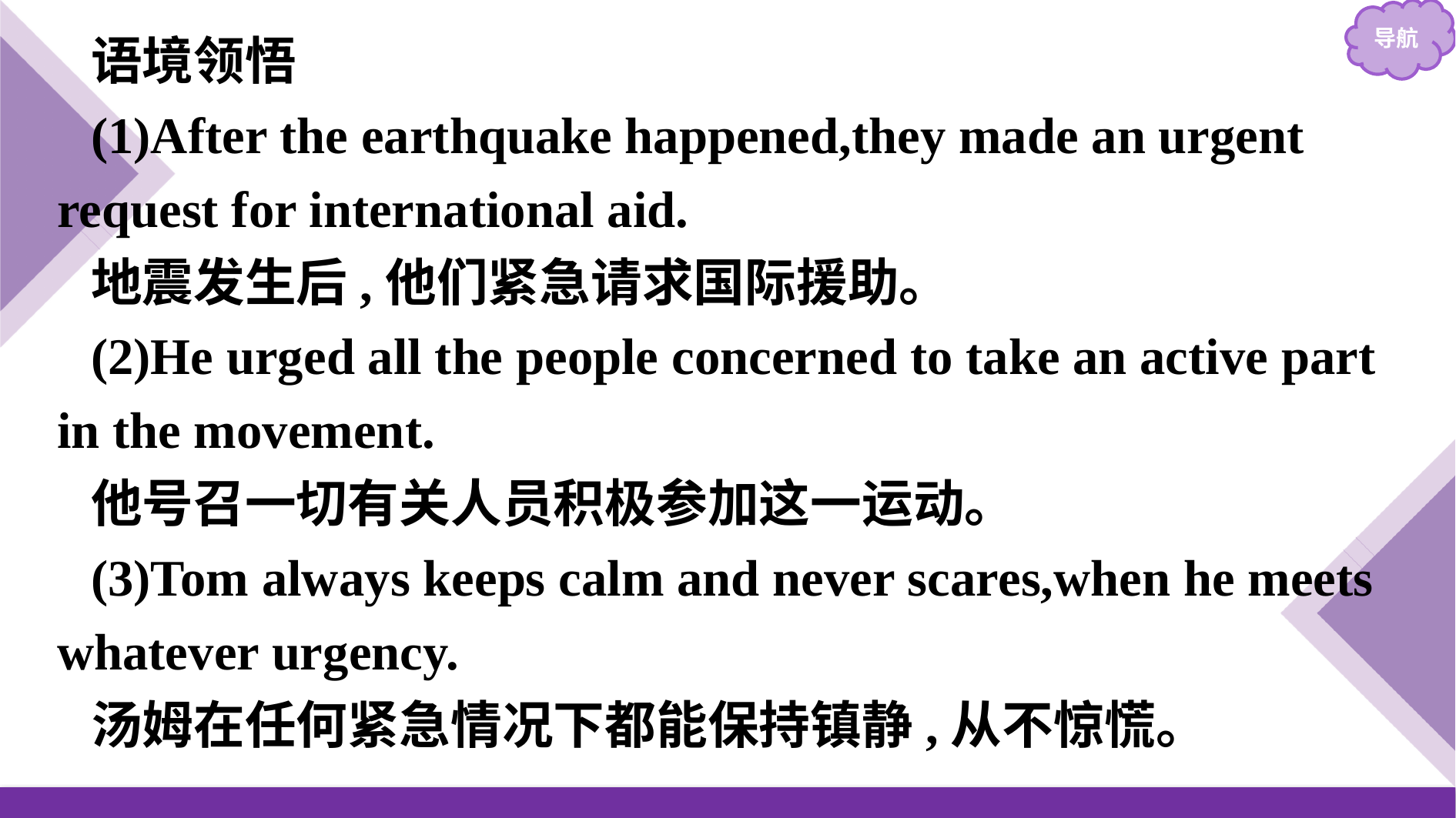

语境领悟
(1)After the earthquake happened,they made an urgent request for international aid.
地震发生后,他们紧急请求国际援助。
(2)He urged all the people concerned to take an active part in the movement.
他号召一切有关人员积极参加这一运动。
(3)Tom always keeps calm and never scares,when he meets whatever urgency.
汤姆在任何紧急情况下都能保持镇静,从不惊慌。